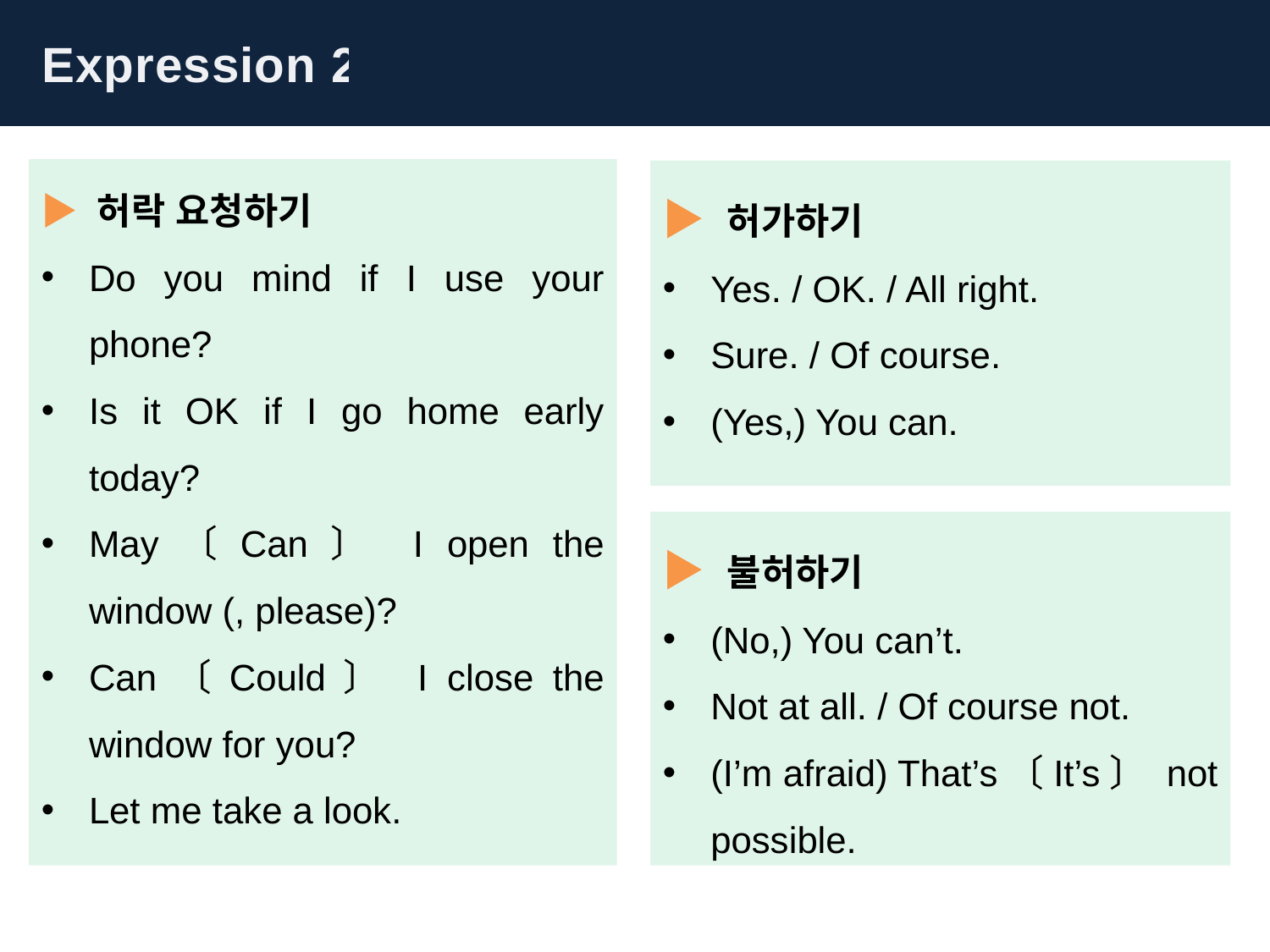

Expression 2
▶ 허락 요청하기
Do you mind if I use your phone?
Is it OK if I go home early today?
May〔Can〕 I open the window (, please)?
Can〔Could〕 I close the window for you?
Let me take a look.
▶ 허가하기
Yes. / OK. / All right.
Sure. / Of course.
(Yes,) You can.
▶ 불허하기
(No,) You can’t.
Not at all. / Of course not.
(I’m afraid) That’s〔It’s〕 not possible.